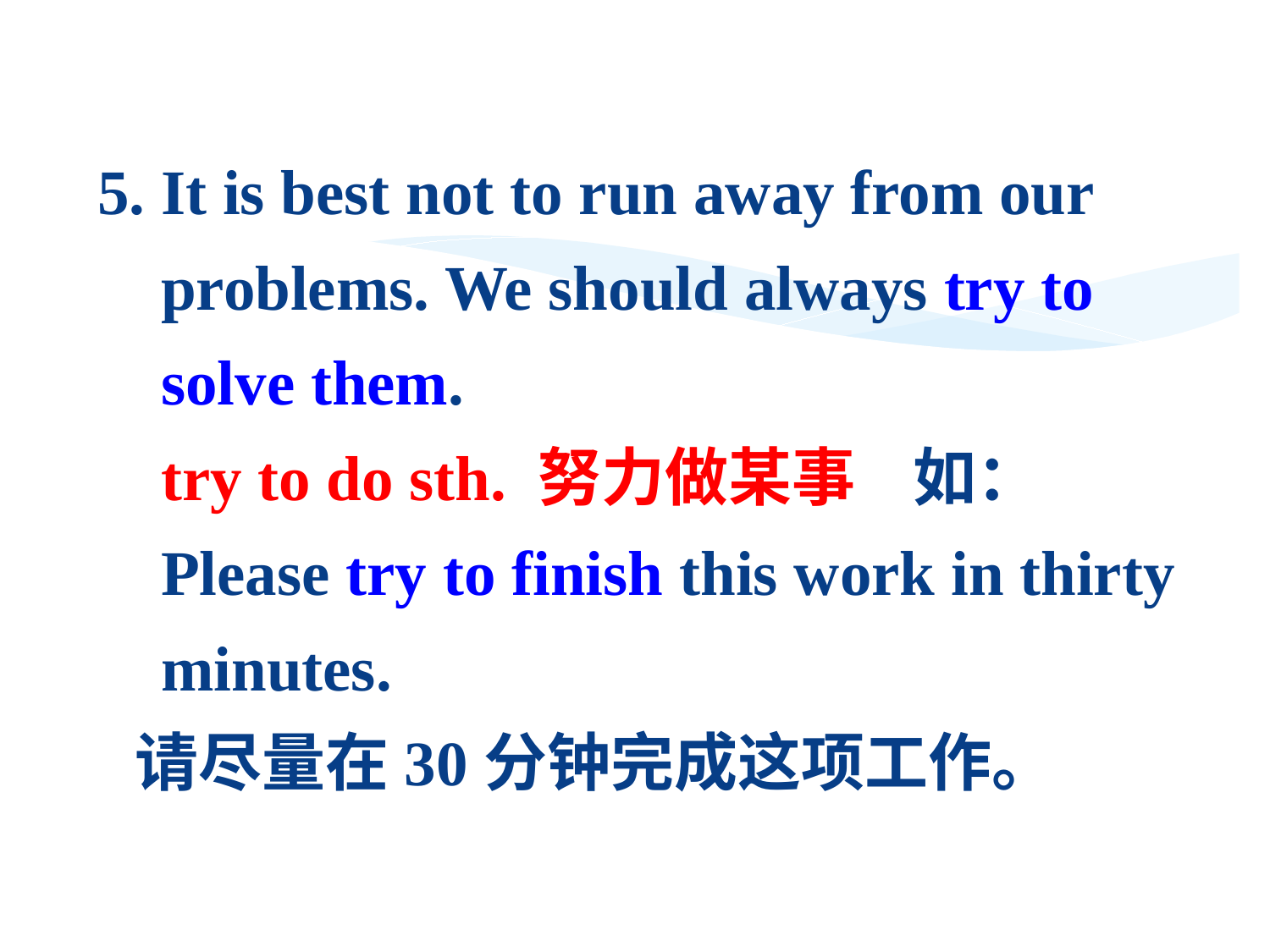

5. It is best not to run away from our
    problems. We should always try to
    solve them.
    try to do sth. 努力做某事    如：
    Please try to finish this work in thirty
    minutes.
请尽量在30分钟完成这项工作。